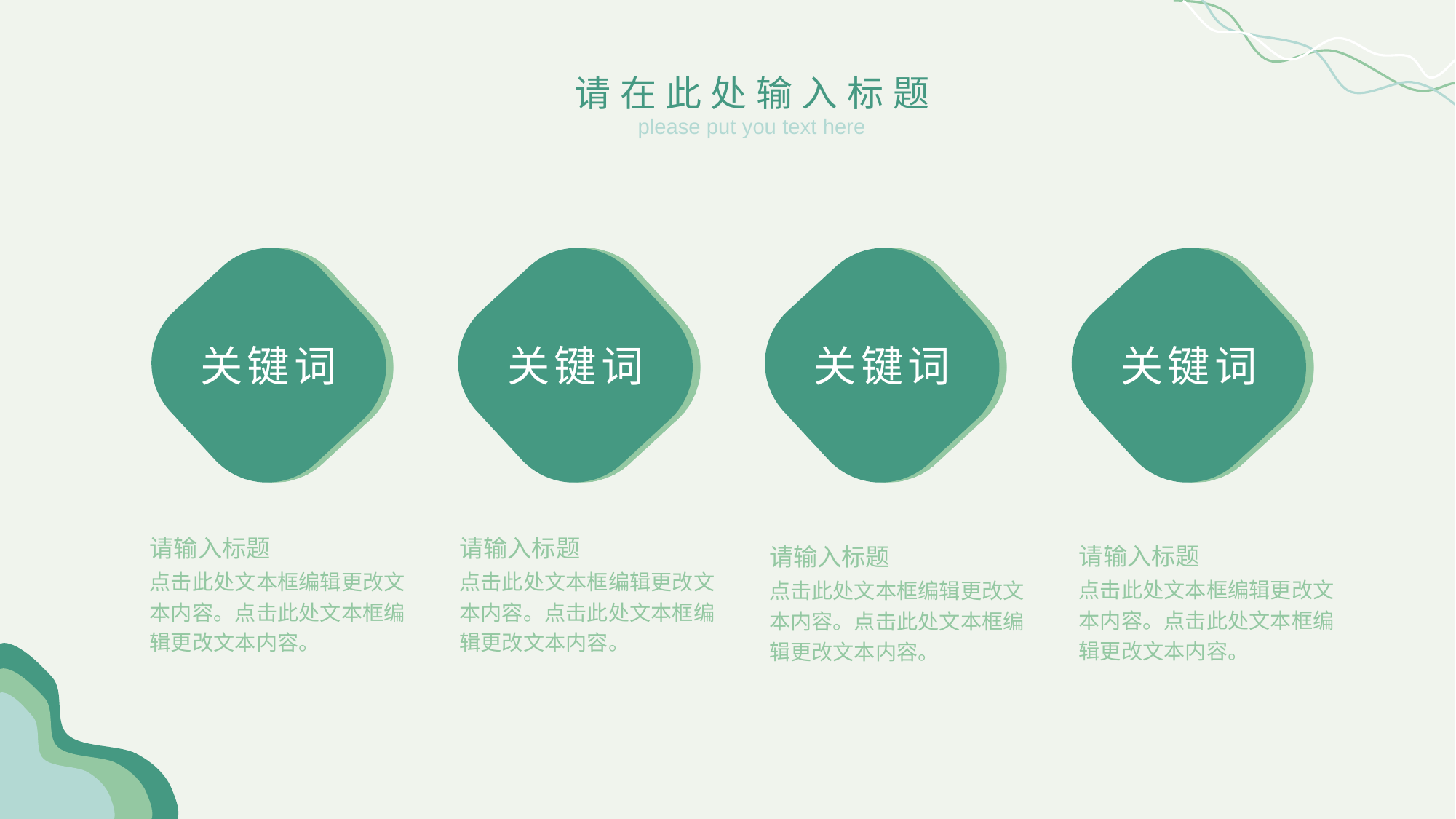

请在此处输入标题
please put you text here

关键词

关键词

关键词

关键词
请输入标题
点击此处文本框编辑更改文本内容。点击此处文本框编辑更改文本内容。
请输入标题
点击此处文本框编辑更改文本内容。点击此处文本框编辑更改文本内容。
请输入标题
点击此处文本框编辑更改文本内容。点击此处文本框编辑更改文本内容。
请输入标题
点击此处文本框编辑更改文本内容。点击此处文本框编辑更改文本内容。